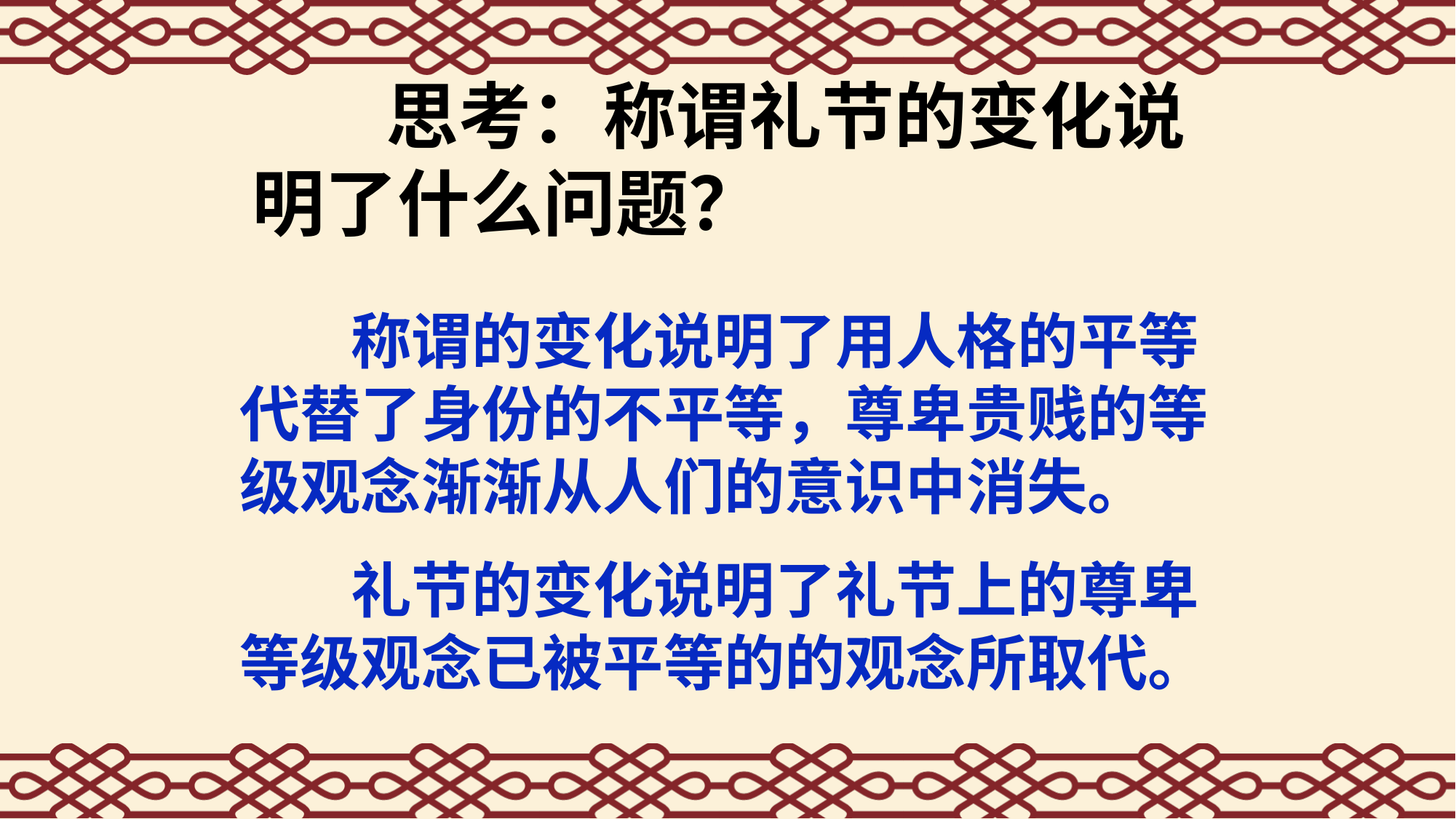

思考：称谓礼节的变化说明了什么问题？

       称谓的变化说明了用人格的平等代替了身份的不平等，尊卑贵贱的等级观念渐渐从人们的意识中消失。
       礼节的变化说明了礼节上的尊卑等级观念已被平等的的观念所取代。